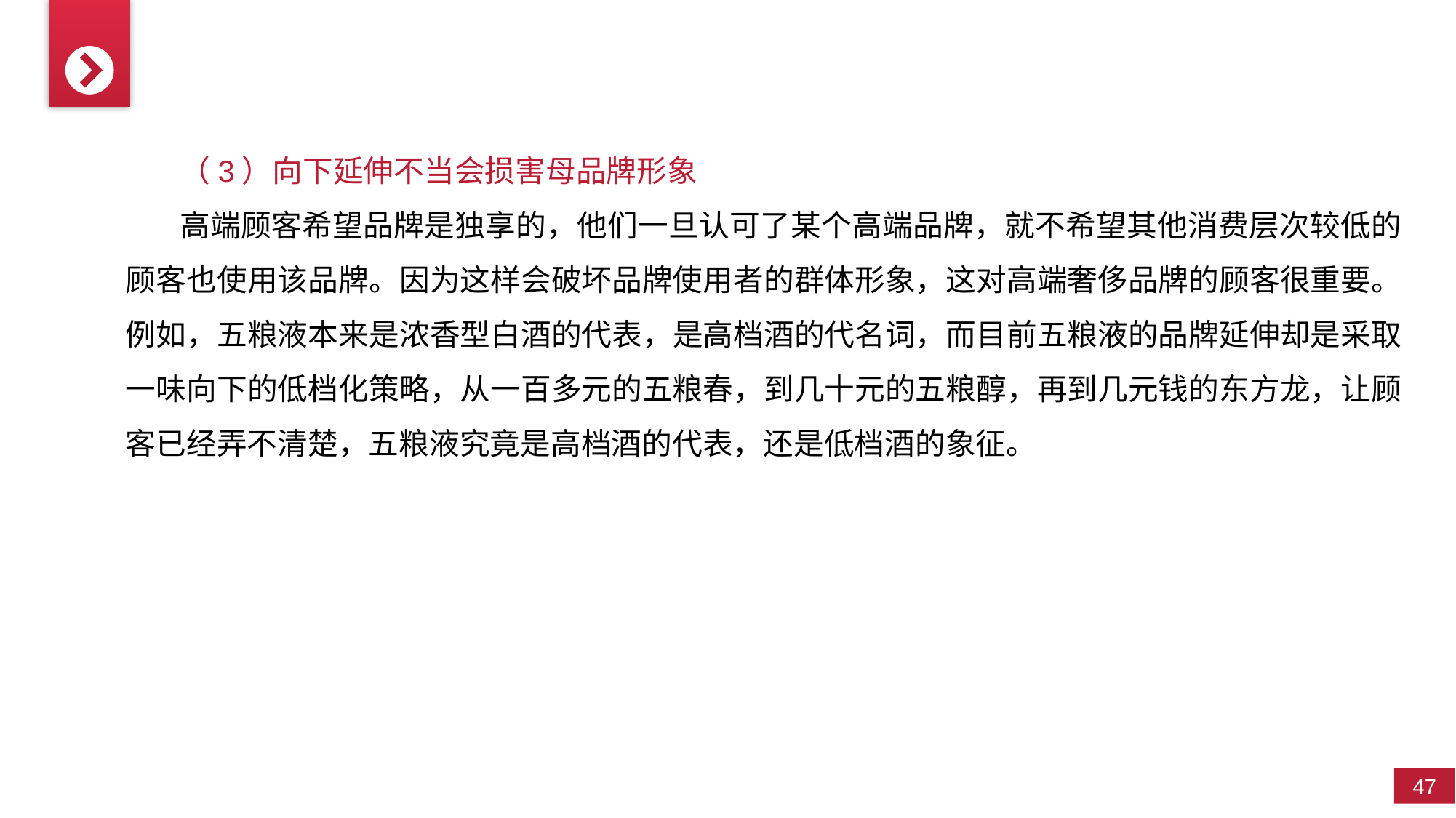

（3）向下延伸不当会损害母品牌形象
高端顾客希望品牌是独享的，他们一旦认可了某个高端品牌，就不希望其他消费层次较低的顾客也使用该品牌。因为这样会破坏品牌使用者的群体形象，这对高端奢侈品牌的顾客很重要。例如，五粮液本来是浓香型白酒的代表，是高档酒的代名词，而目前五粮液的品牌延伸却是采取一味向下的低档化策略，从一百多元的五粮春，到几十元的五粮醇，再到几元钱的东方龙，让顾客已经弄不清楚，五粮液究竟是高档酒的代表，还是低档酒的象征。